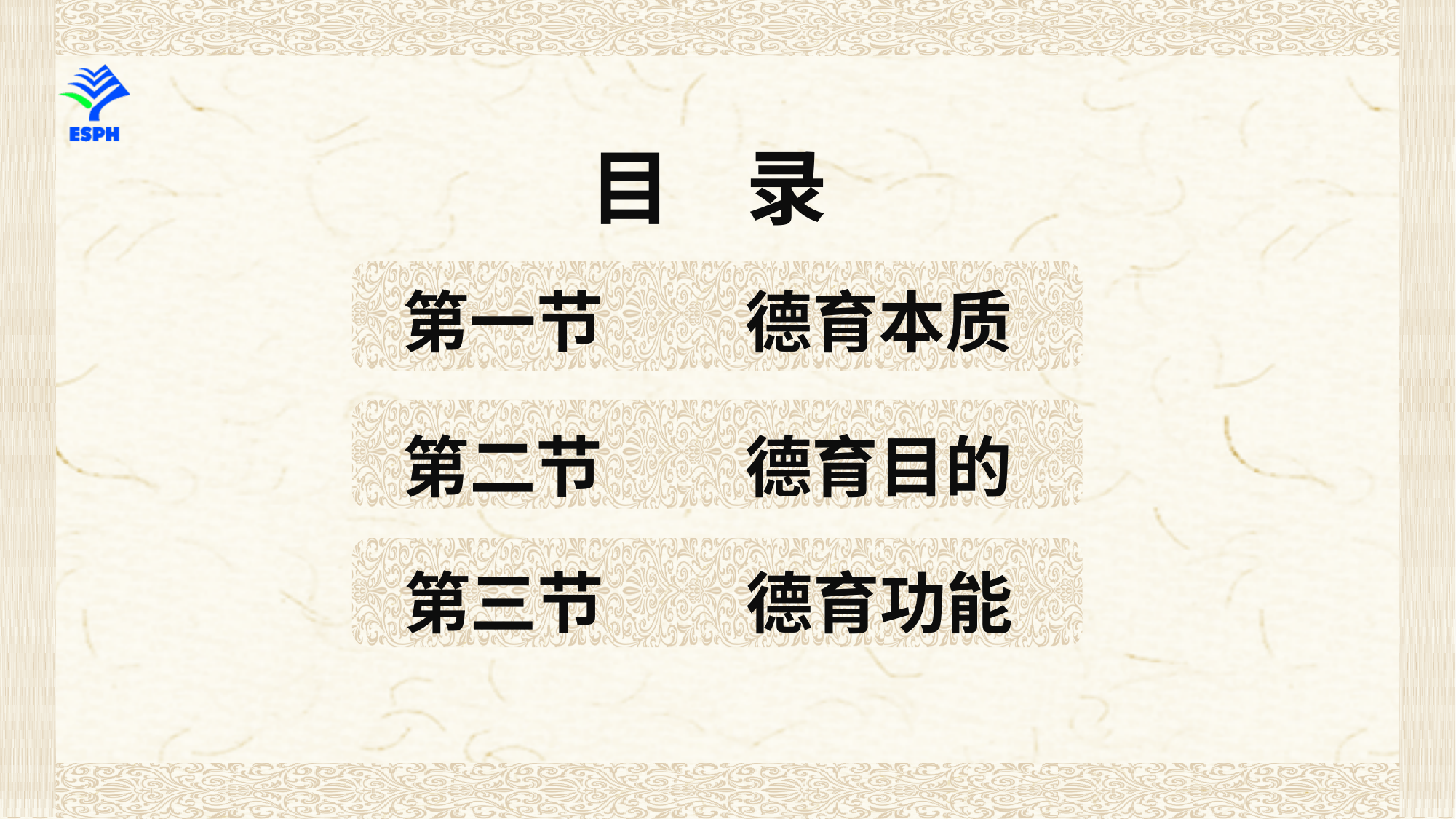

目    录
第一节　     德育本质

第二节　     德育目的

第三节　     德育功能